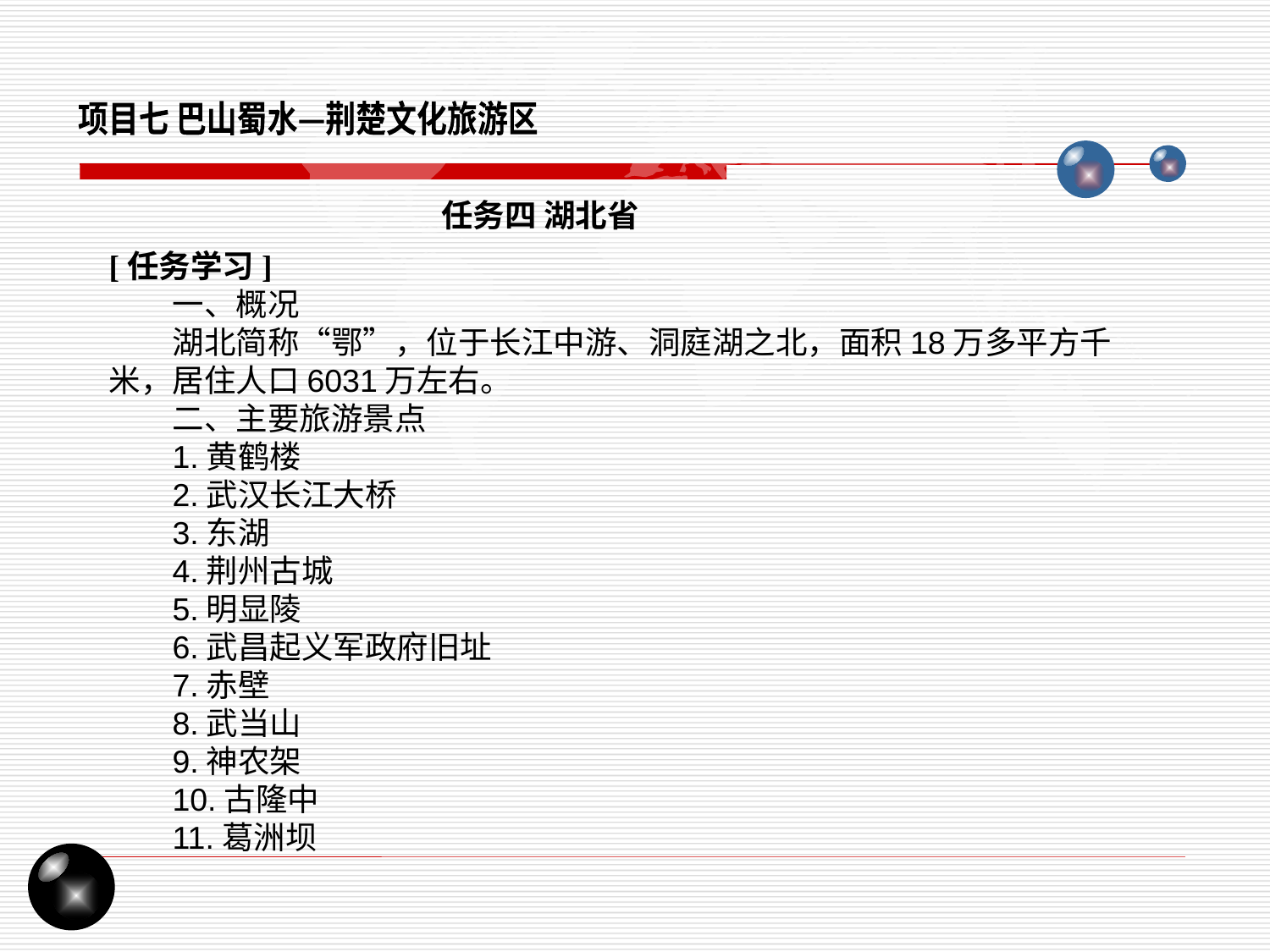

项目七 巴山蜀水—荆楚文化旅游区
任务四 湖北省
[任务学习]
一、概况
湖北简称“鄂”，位于长江中游、洞庭湖之北，面积18万多平方千米，居住人口6031万左右。
二、主要旅游景点
1.黄鹤楼
2.武汉长江大桥
3.东湖
4.荆州古城
5.明显陵
6.武昌起义军政府旧址
7.赤壁
8.武当山
9.神农架
10.古隆中
11.葛洲坝